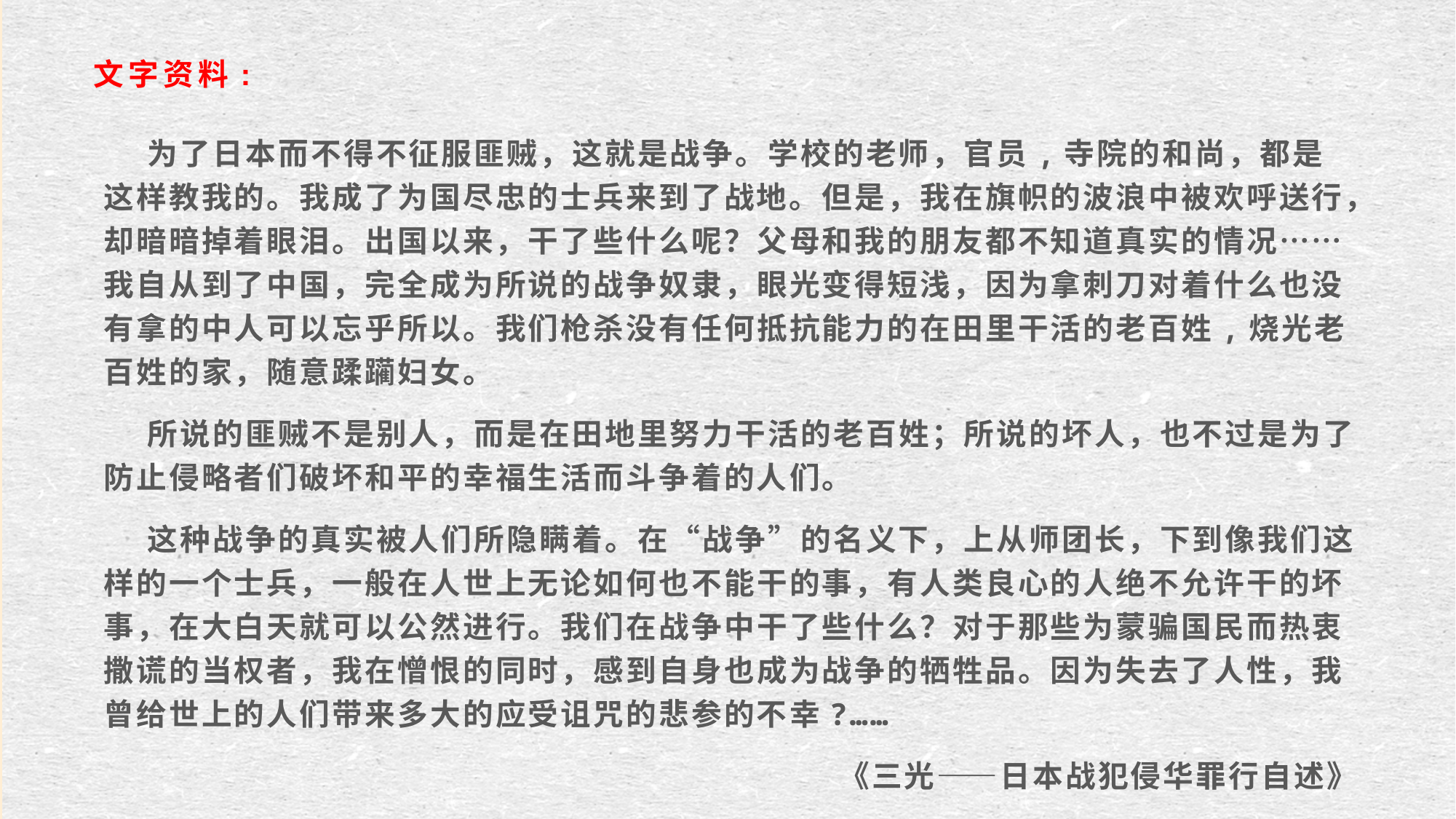

# 文字资料:
    为了日本而不得不征服匪贼，这就是战争。学校的老师，官员,寺院的和尚，都是这样教我的。我成了为国尽忠的士兵来到了战地。但是，我在旗帜的波浪中被欢呼送行，却暗暗掉着眼泪。出国以来，干了些什么呢？父母和我的朋友都不知道真实的情况……我自从到了中国，完全成为所说的战争奴隶，眼光变得短浅，因为拿刺刀对着什么也没有拿的中人可以忘乎所以。我们枪杀没有任何抵抗能力的在田里干活的老百姓,烧光老百姓的家，随意蹂躏妇女。
    所说的匪贼不是别人，而是在田地里努力干活的老百姓；所说的坏人，也不过是为了防止侵略者们破坏和平的幸福生活而斗争着的人们。
    这种战争的真实被人们所隐瞒着。在“战争”的名义下，上从师团长，下到像我们这样的一个士兵，一般在人世上无论如何也不能干的事，有人类良心的人绝不允许干的坏事，在大白天就可以公然进行。我们在战争中干了些什么？对于那些为蒙骗国民而热衷撒谎的当权者，我在憎恨的同时，感到自身也成为战争的牺牲品。因为失去了人性，我曾给世上的人们带来多大的应受诅咒的悲参的不幸?……
《三光——日本战犯侵华罪行自述》